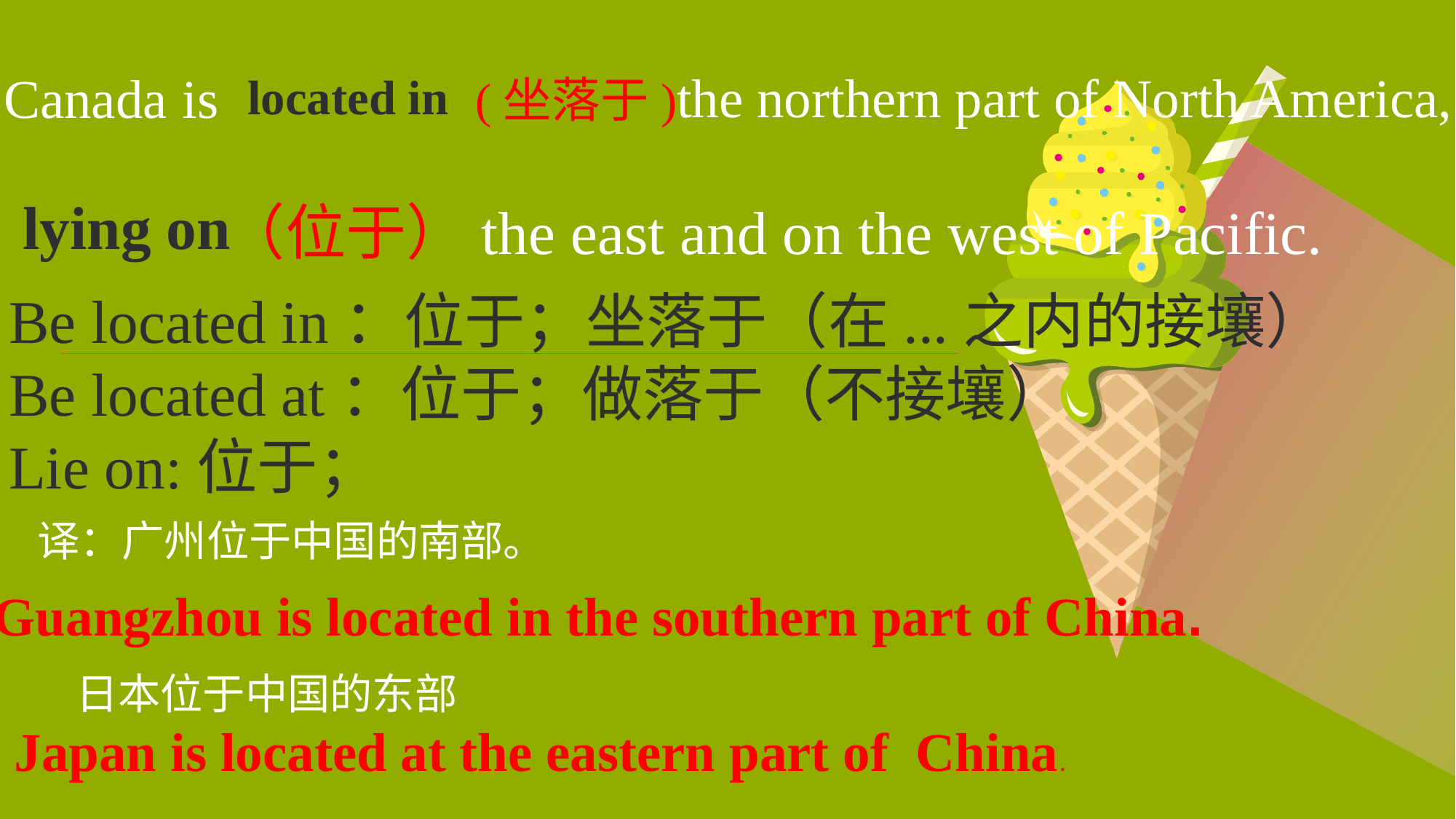

Canada is
(坐落于)the northern part of North America,
located in
lying on
（位于）the east and on the west of Pacific.
Be located in：位于；坐落于（在...之内的接壤）
Be located at：位于；做落于（不接壤）
Lie on:位于；

译：广州位于中国的南部。

   日本位于中国的东部

Guangzhou is located in the southern part of China.
Japan is located at the eastern part of  China.